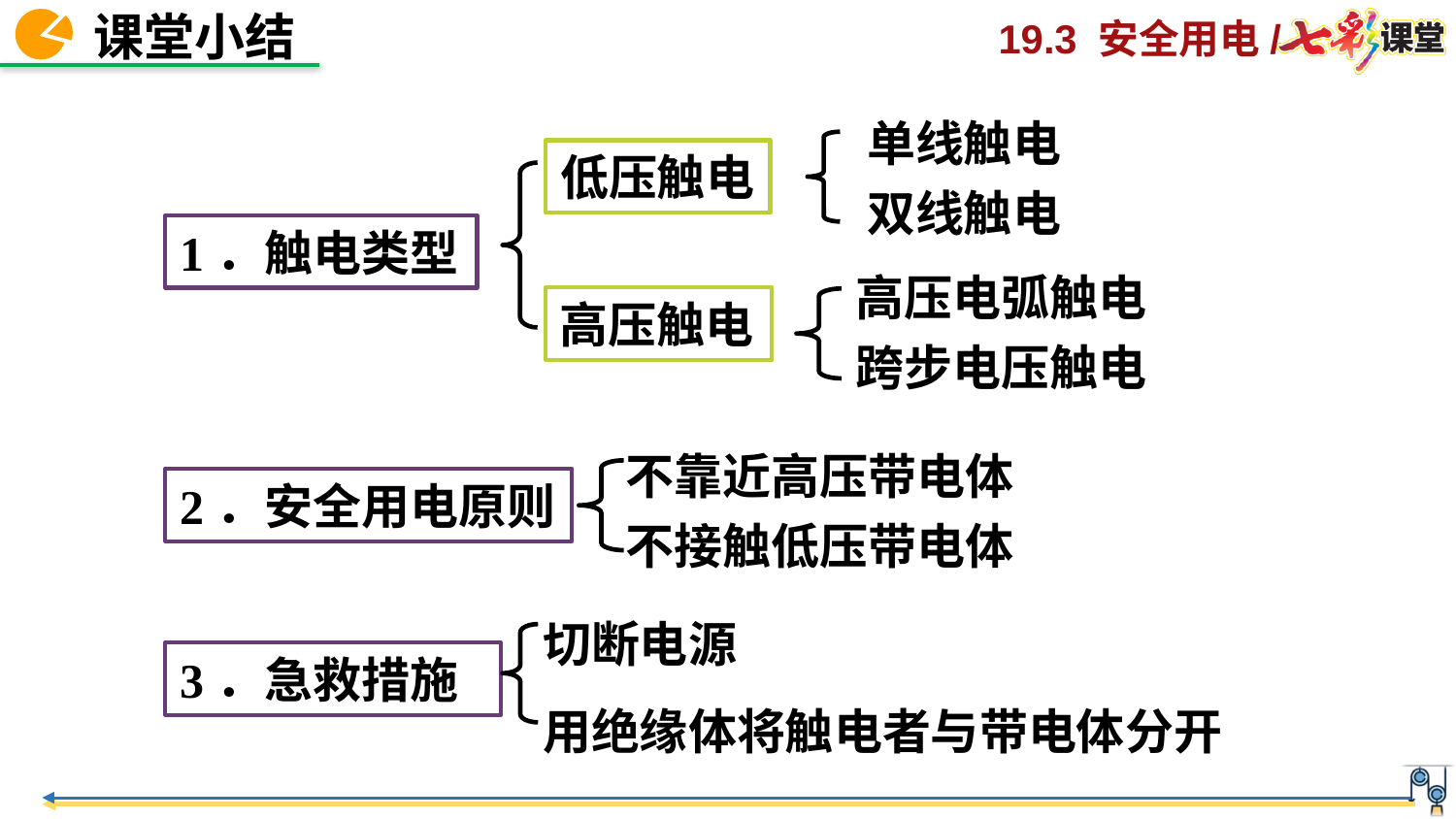

单线触电
双线触电

低压触电

高压触电
1．触电类型
高压电弧触电
跨步电压触电

不靠近高压带电体
不接触低压带电体

2．安全用电原则
切断电源
用绝缘体将触电者与带电体分开

3．急救措施